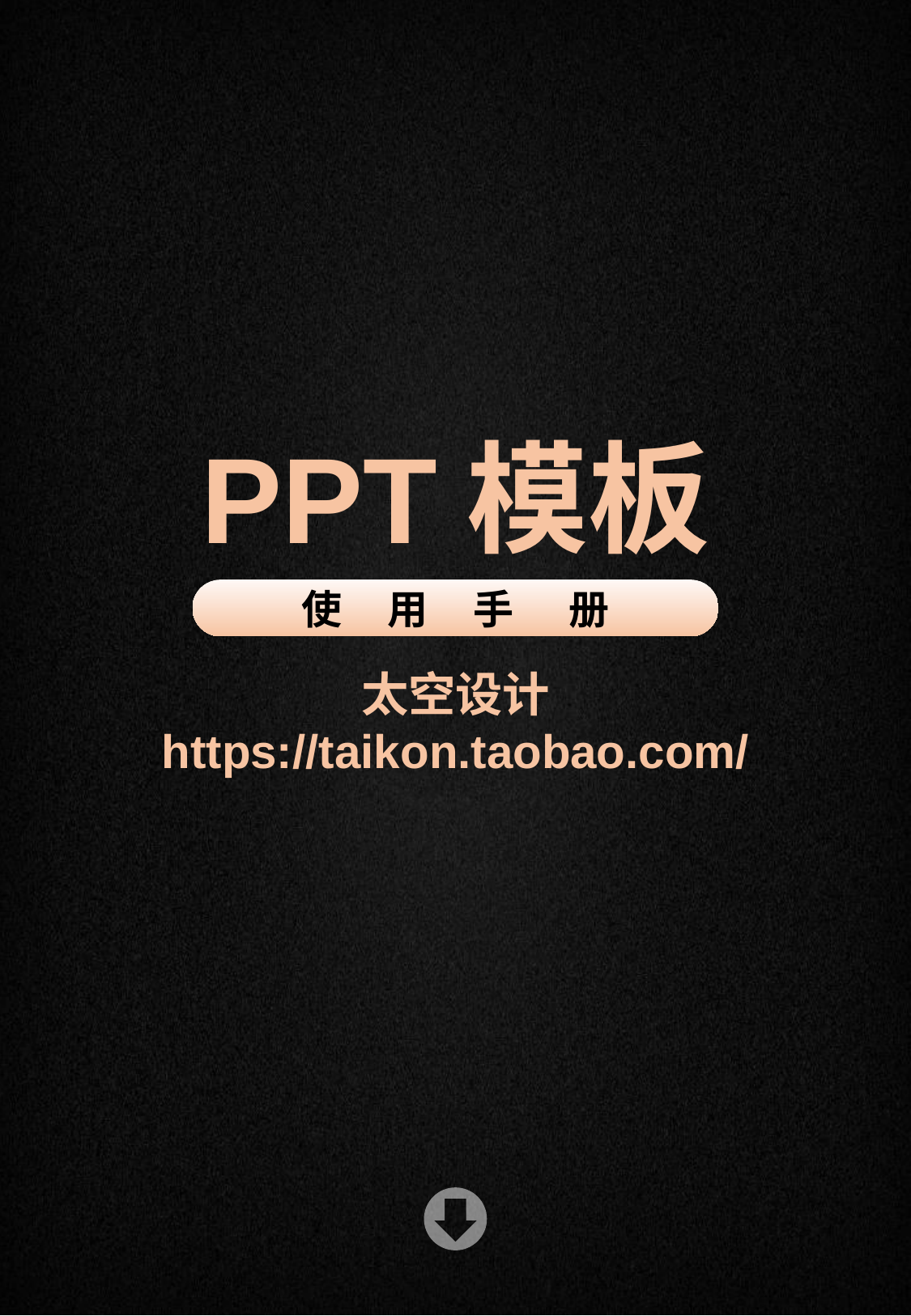

PPT模板
使     用     手      册
太空设计
https://taikon.taobao.com/